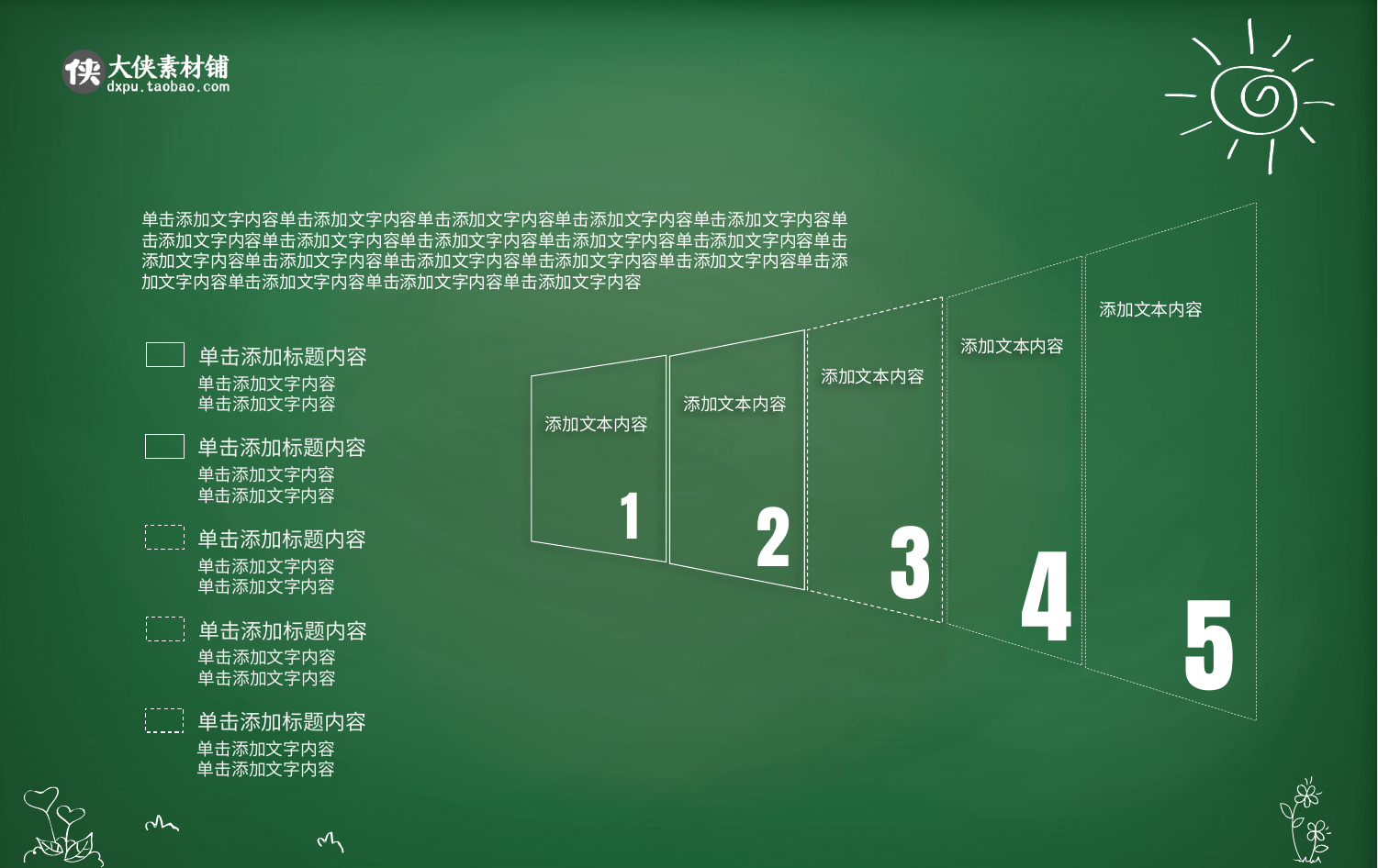

单击添加文字内容单击添加文字内容单击添加文字内容单击添加文字内容单击添加文字内容单击添加文字内容单击添加文字内容单击添加文字内容单击添加文字内容单击添加文字内容单击添加文字内容单击添加文字内容单击添加文字内容单击添加文字内容单击添加文字内容单击添加文字内容单击添加文字内容单击添加文字内容单击添加文字内容
添加文本内容
添加文本内容
添加文本内容
添加文本内容
单击添加标题内容
单击添加文字内容
单击添加文字内容

添加文本内容
单击添加标题内容
单击添加文字内容
单击添加文字内容

1
2
3
单击添加标题内容
单击添加文字内容
单击添加文字内容

4
5
单击添加标题内容
单击添加文字内容
单击添加文字内容

单击添加标题内容
单击添加文字内容
单击添加文字内容